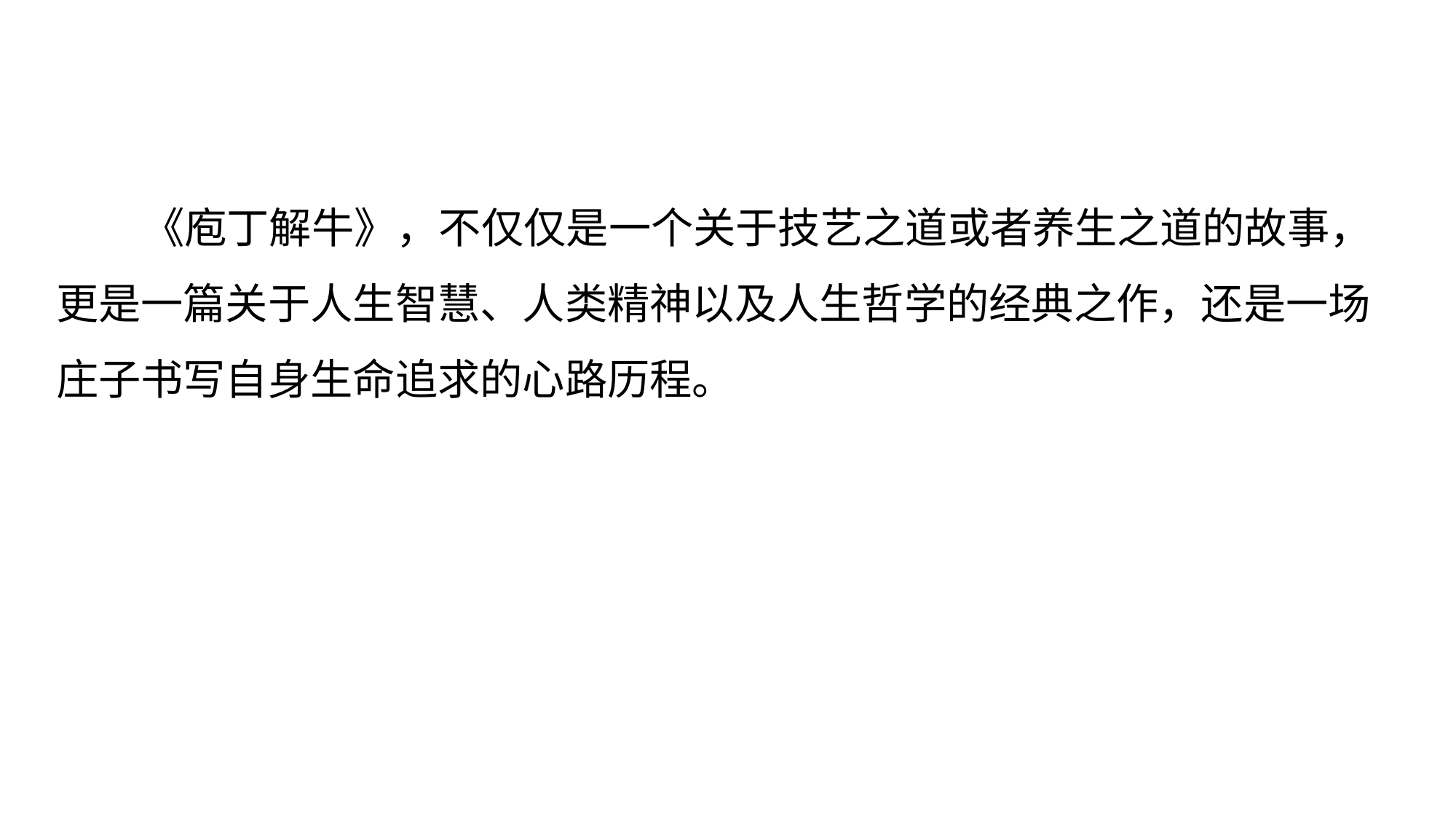

《庖丁解牛》，不仅仅是一个关于技艺之道或者养生之道的故事，更是一篇关于人生智慧、人类精神以及人生哲学的经典之作，还是一场庄子书写自身生命追求的心路历程。